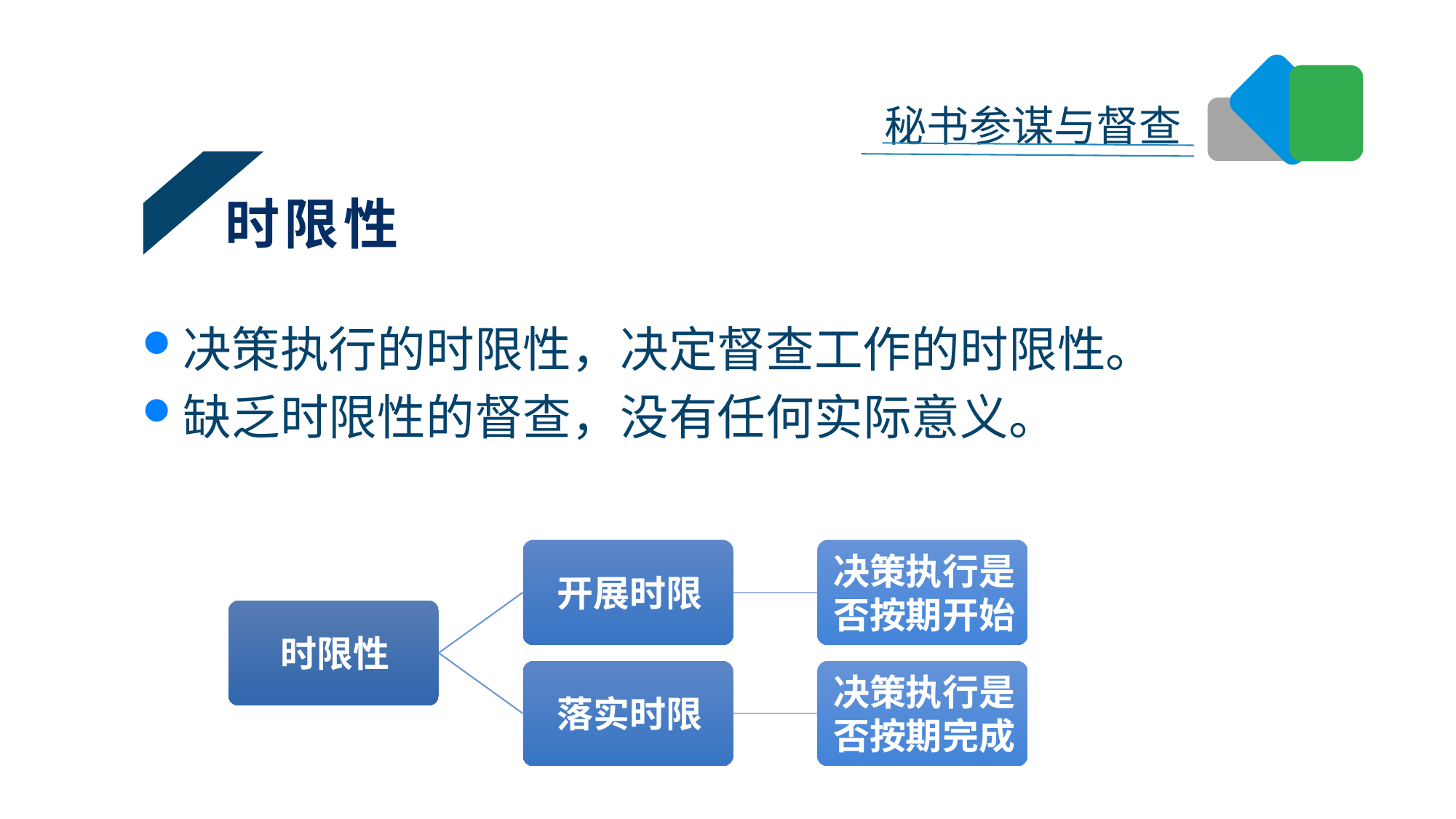

时限性
决策执行的时限性，决定督查工作的时限性。
缺乏时限性的督查，没有任何实际意义。
时限性

开展时限

决策执行是否按期开始

落实时限

决策执行是否按期完成